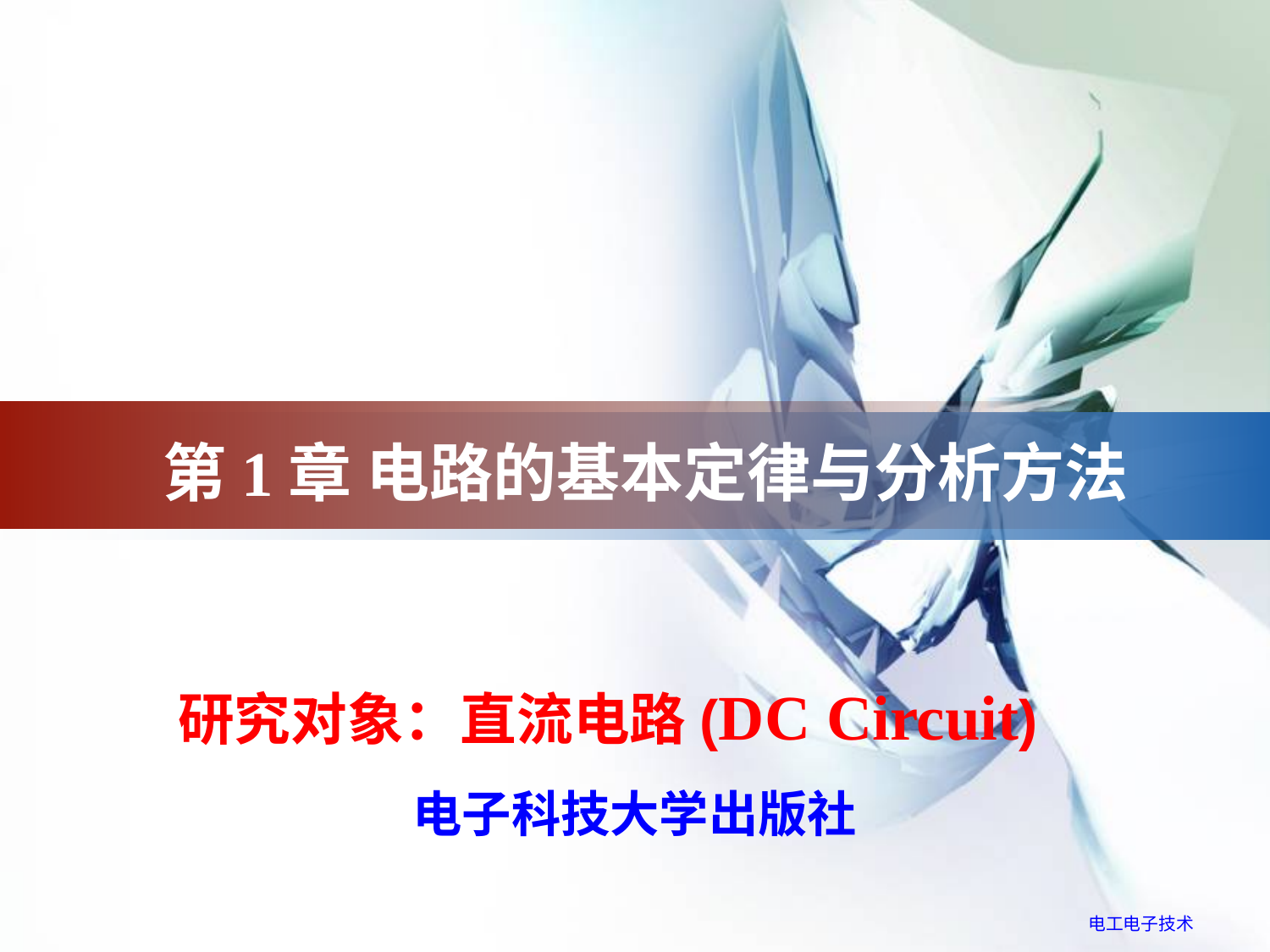

# 第1章 电路的基本定律与分析方法
研究对象：直流电路(DC Circuit)
电子科技大学出版社

电工电子技术